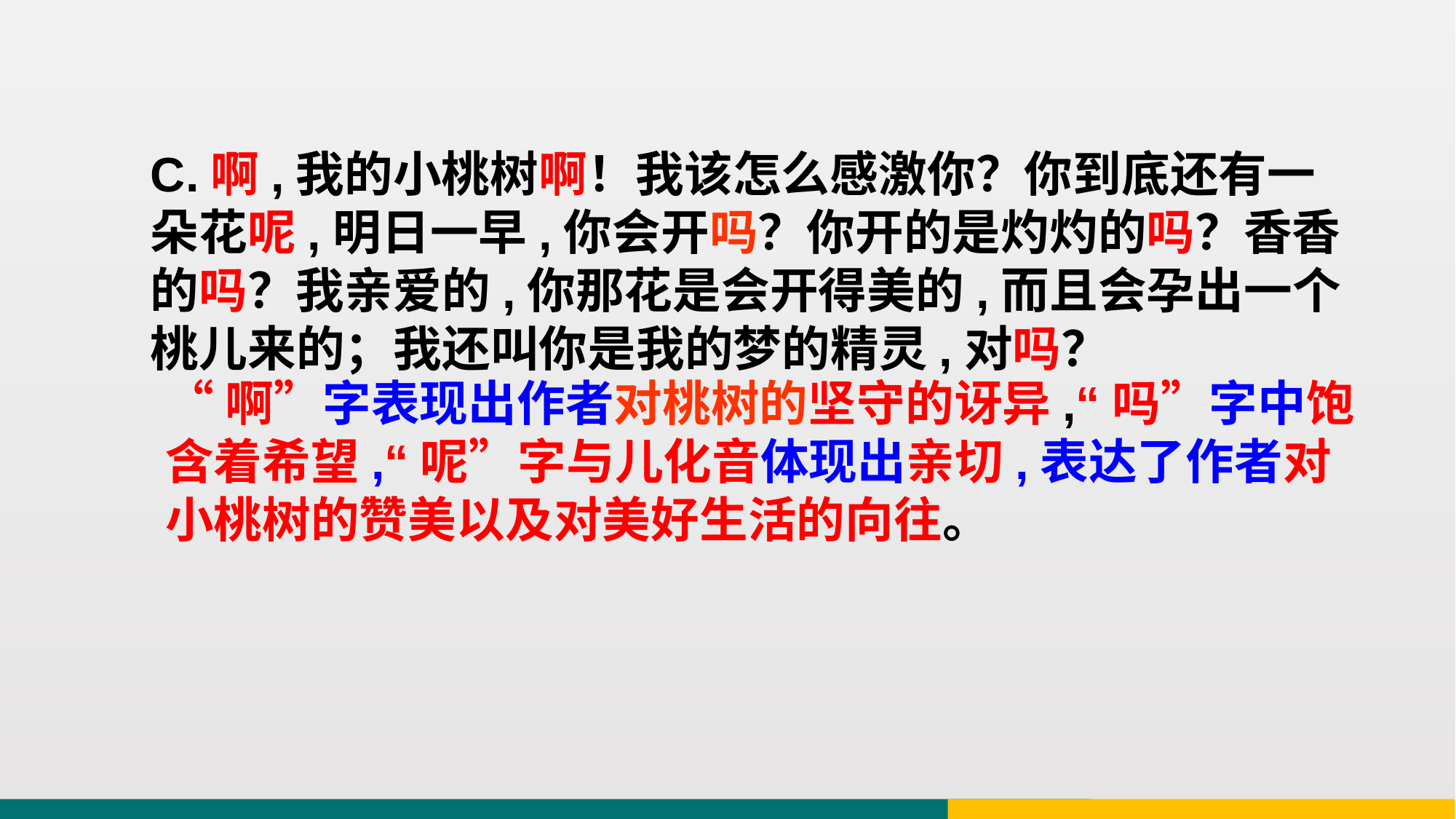

C.啊,我的小桃树啊！我该怎么感激你？你到底还有一朵花呢,明日一早,你会开吗？你开的是灼灼的吗？香香的吗？我亲爱的,你那花是会开得美的,而且会孕出一个桃儿来的；我还叫你是我的梦的精灵,对吗？
“啊”字表现出作者对桃树的坚守的讶异,“吗”字中饱含着希望,“呢”字与儿化音体现出亲切,表达了作者对小桃树的赞美以及对美好生活的向往。